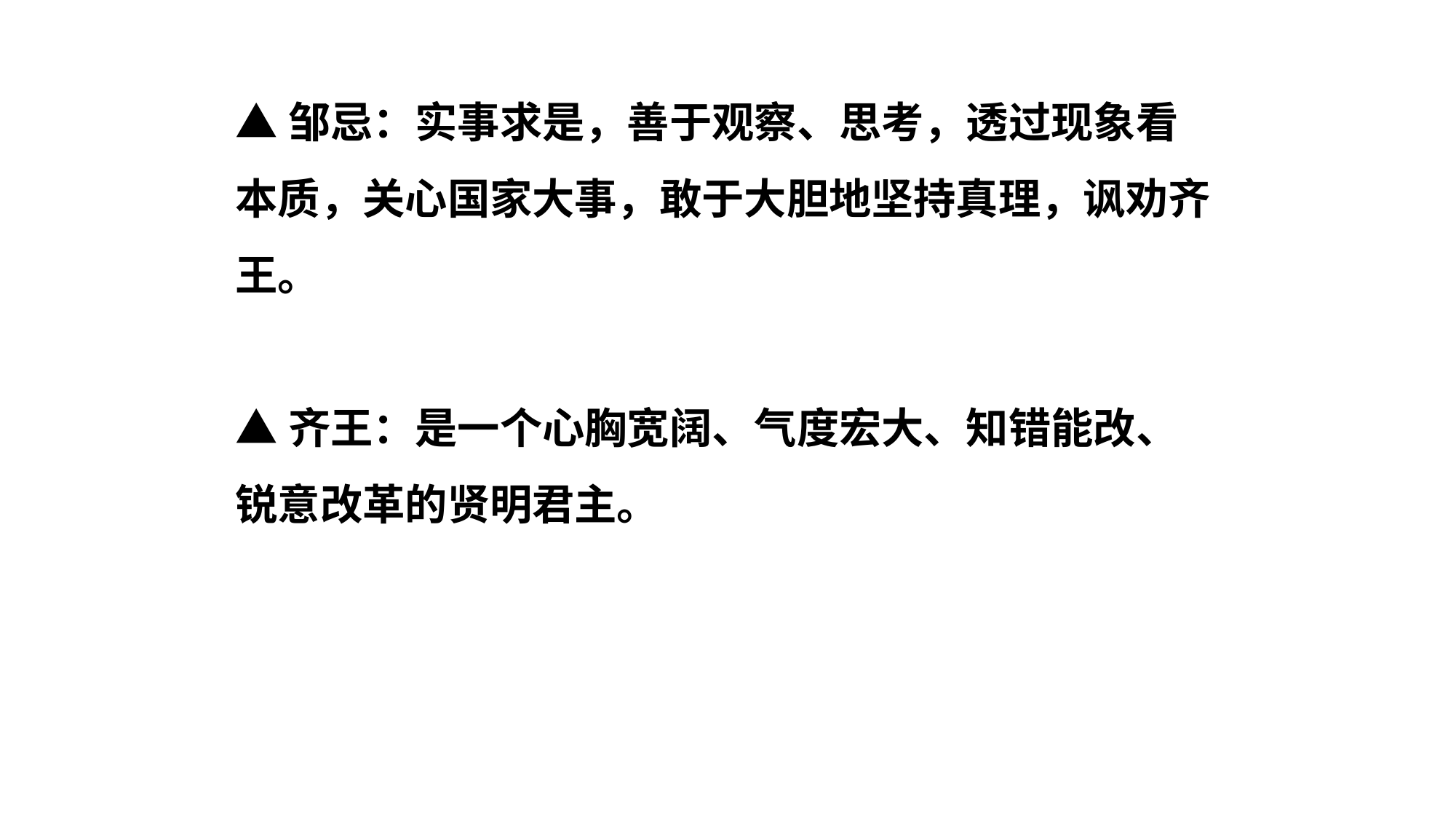

▲邹忌：实事求是，善于观察、思考，透过现象看本质，关心国家大事，敢于大胆地坚持真理，讽劝齐王。

▲齐王：是一个心胸宽阔、气度宏大、知错能改、锐意改革的贤明君主。